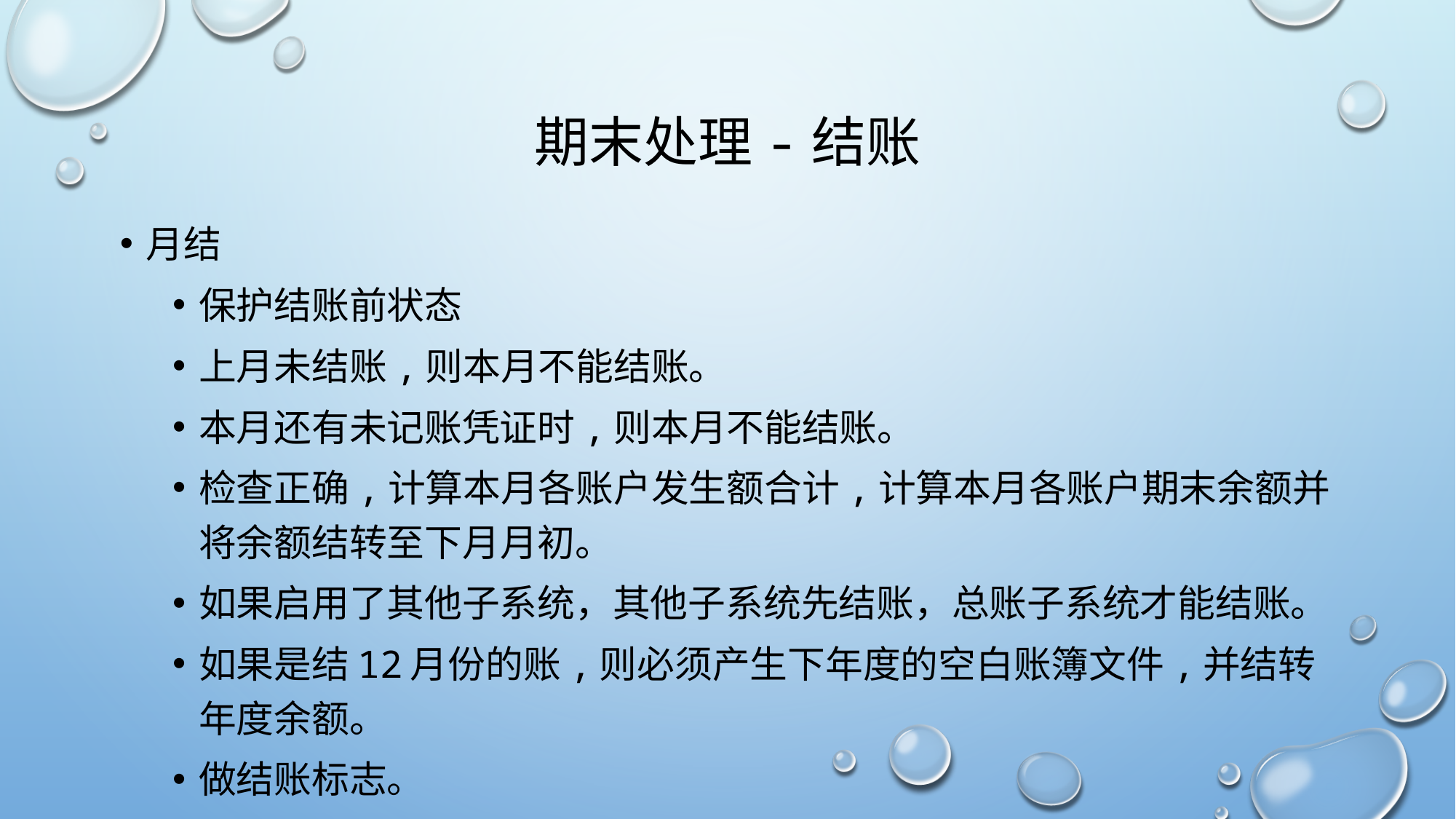

# 期末处理-结账
月结
保护结账前状态
上月未结账,则本月不能结账。
本月还有未记账凭证时,则本月不能结账。
检查正确,计算本月各账户发生额合计,计算本月各账户期末余额并将余额结转至下月月初。
如果启用了其他子系统，其他子系统先结账，总账子系统才能结账。
如果是结12月份的账,则必须产生下年度的空白账簿文件,并结转年度余额。
做结账标志。